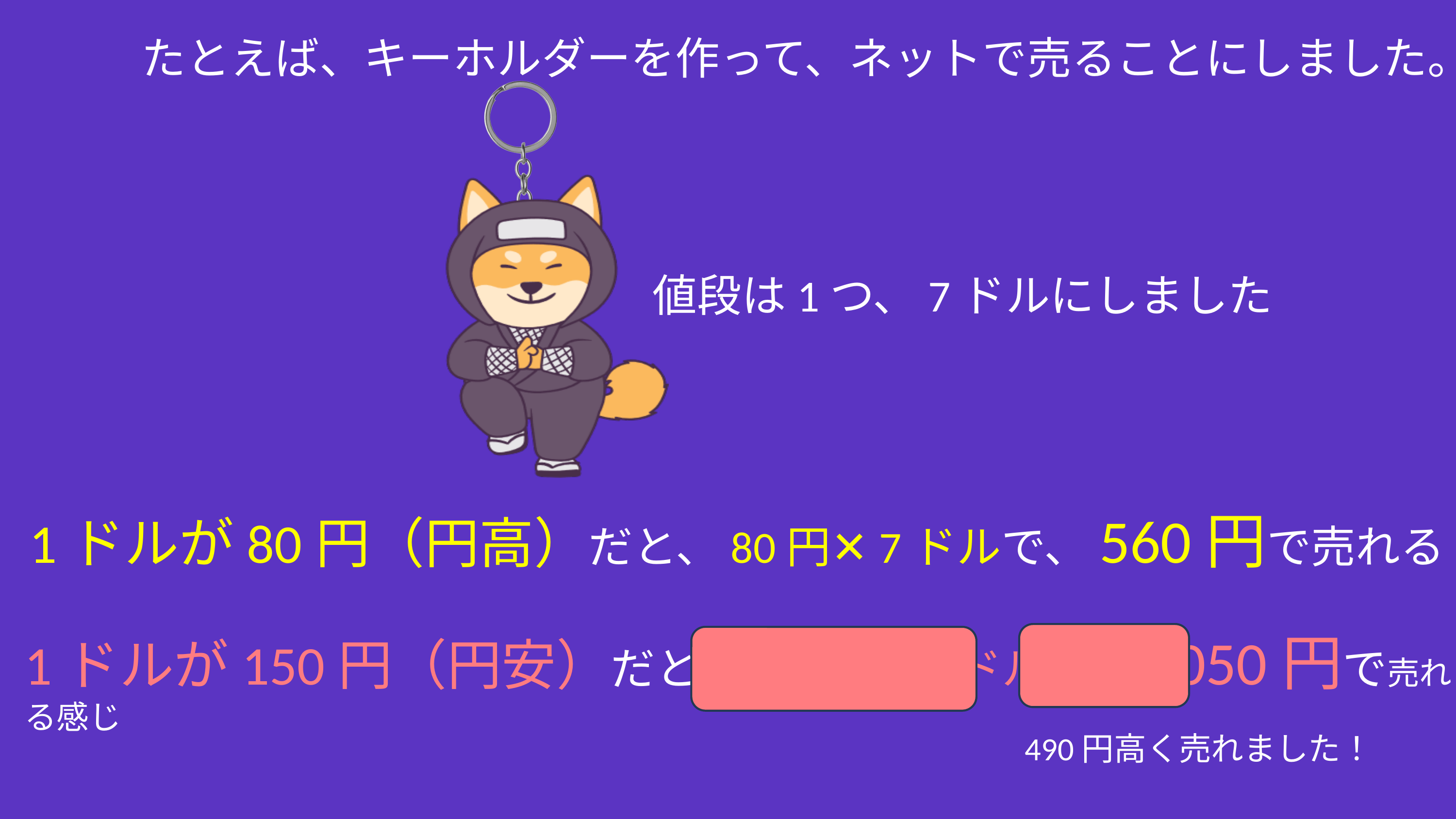

たとえば、キーホルダーを作って、ネットで売ることにしました。

値段は1つ、7ドルにしました
1ドルが80円（円高）だと、80円✕7ドルで、560円で売れる感じ
1ドルが150円（円安）だと、150円✕7ドルで、1050円で売れる感じ

490円高く売れました！